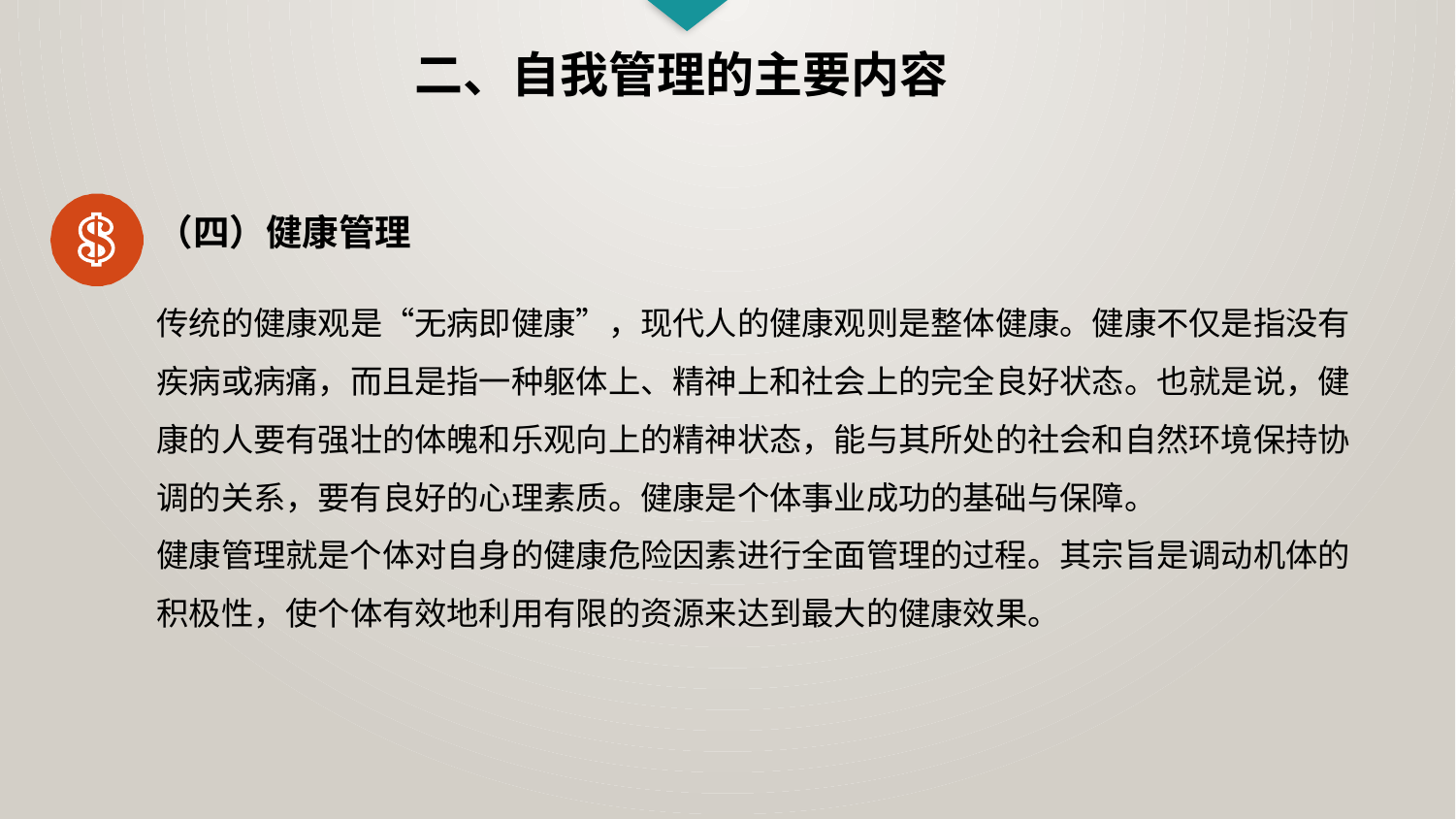

二、自我管理的主要内容

（四）健康管理

传统的健康观是“无病即健康”，现代人的健康观则是整体健康。健康不仅是指没有疾病或病痛，而且是指一种躯体上、精神上和社会上的完全良好状态。也就是说，健康的人要有强壮的体魄和乐观向上的精神状态，能与其所处的社会和自然环境保持协调的关系，要有良好的心理素质。健康是个体事业成功的基础与保障。
健康管理就是个体对自身的健康危险因素进行全面管理的过程。其宗旨是调动机体的积极性，使个体有效地利用有限的资源来达到最大的健康效果。
14